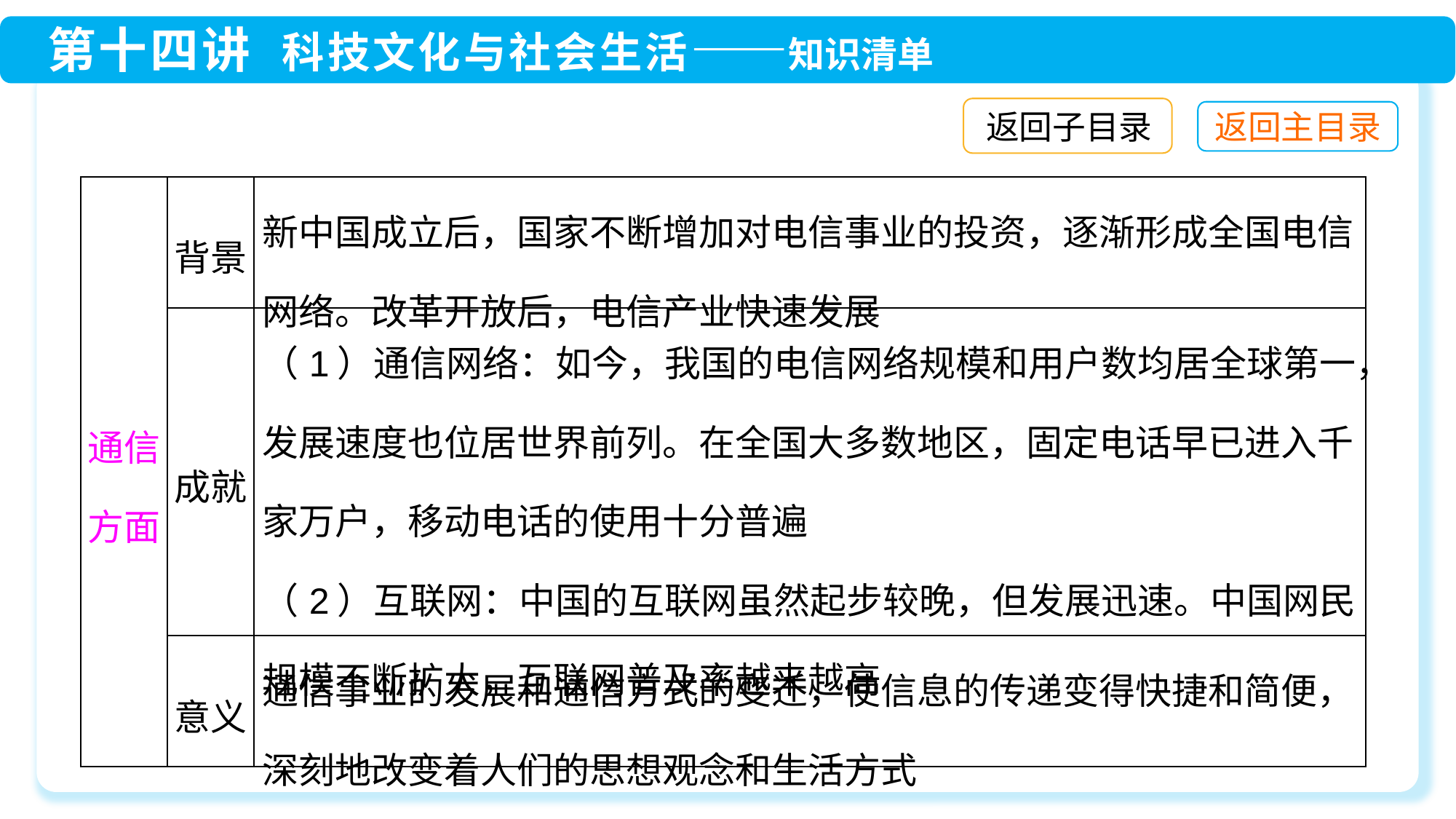

返回子目录
| 通信方面 | 背景 | 新中国成立后，国家不断增加对电信事业的投资，逐渐形成全国电信网络。改革开放后，电信产业快速发展 |
| --- | --- | --- |
|  | 成就 | （1）通信网络：如今，我国的电信网络规模和用户数均居全球第一，发展速度也位居世界前列。在全国大多数地区，固定电话早已进入千家万户，移动电话的使用十分普遍 （2）互联网：中国的互联网虽然起步较晚，但发展迅速。中国网民规模不断扩大，互联网普及率越来越高 |
|  | 意义 | 通信事业的发展和通信方式的变迁，使信息的传递变得快捷和简便，深刻地改变着人们的思想观念和生活方式 |